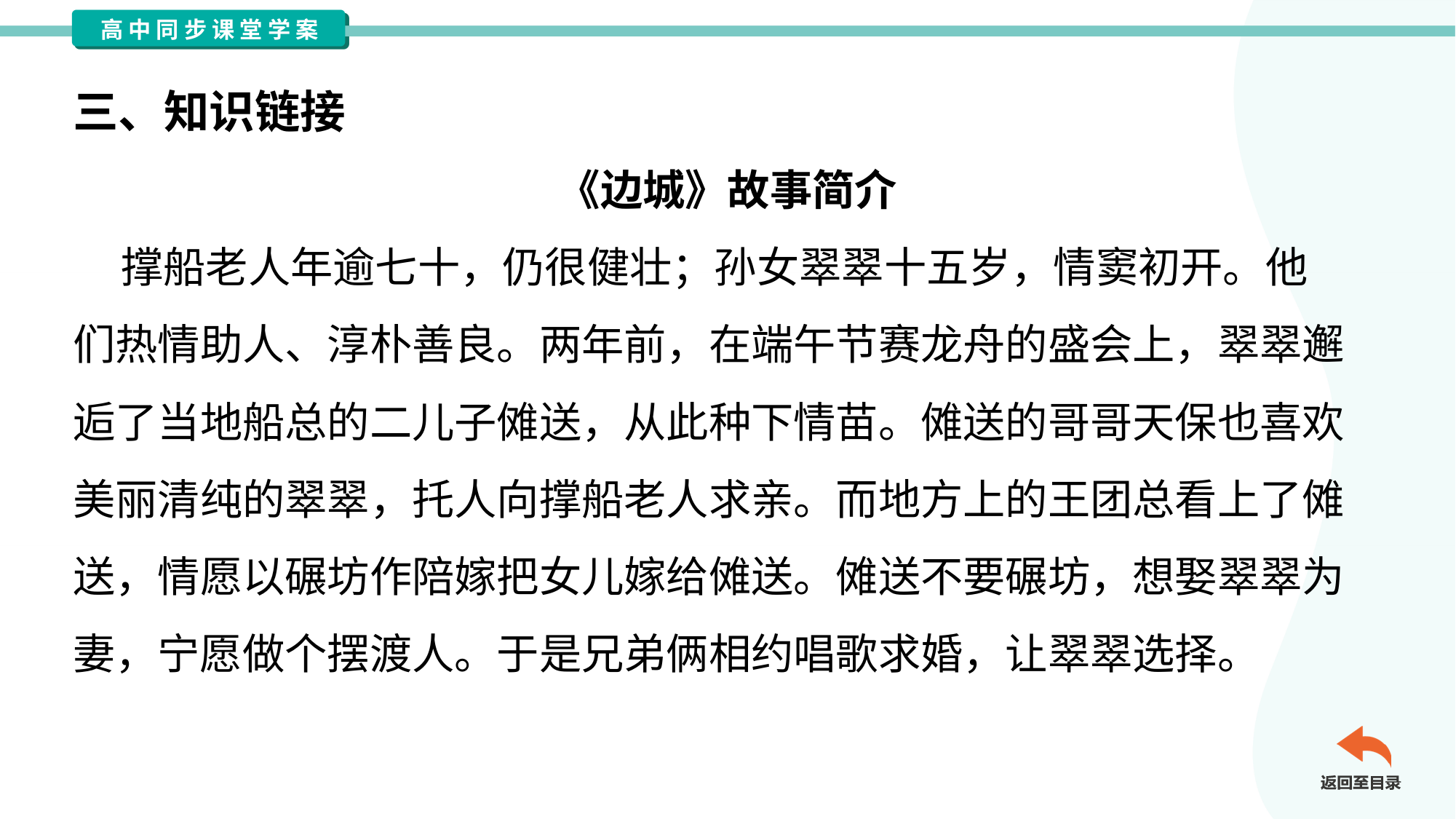

三、知识链接
《边城》故事简介
    撑船老人年逾七十，仍很健壮；孙女翠翠十五岁，情窦初开。他
们热情助人、淳朴善良。两年前，在端午节赛龙舟的盛会上，翠翠邂
逅了当地船总的二儿子傩送，从此种下情苗。傩送的哥哥天保也喜欢
美丽清纯的翠翠，托人向撑船老人求亲。而地方上的王团总看上了傩
送，情愿以碾坊作陪嫁把女儿嫁给傩送。傩送不要碾坊，想娶翠翠为
妻，宁愿做个摆渡人。于是兄弟俩相约唱歌求婚，让翠翠选择。